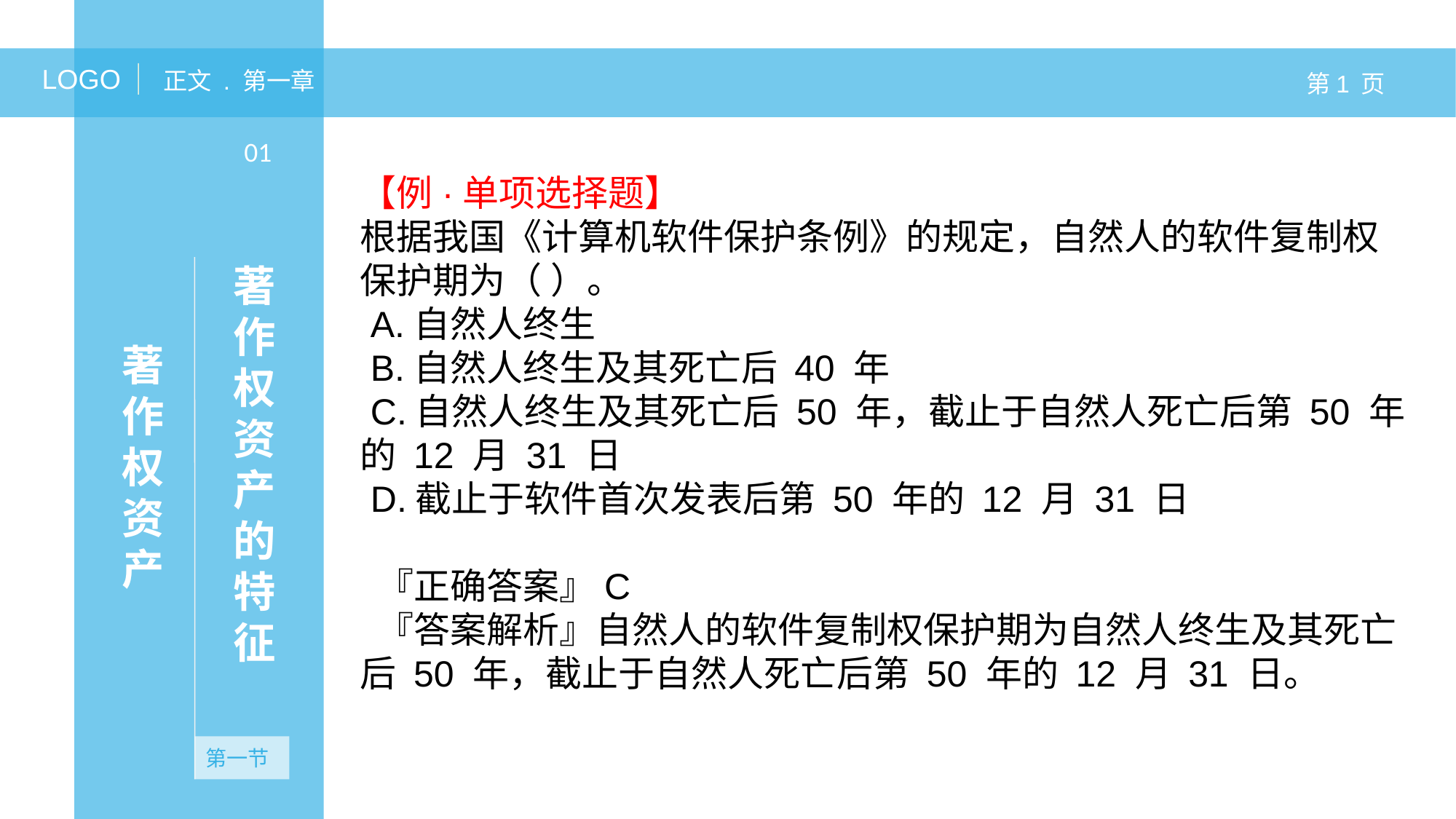

LOGO
正文 . 第一章

第1 页
01
【例·单项选择题】
根据我国《计算机软件保护条例》的规定，自然人的软件复制权保护期为（ ）。
 A.自然人终生
 B.自然人终生及其死亡后 40 年
 C.自然人终生及其死亡后 50 年，截止于自然人死亡后第 50 年的 12 月 31 日
 D.截止于软件首次发表后第 50 年的 12 月 31 日

 『正确答案』C
 『答案解析』自然人的软件复制权保护期为自然人终生及其死亡后 50 年，截止于自然人死亡后第 50 年的 12 月 31 日。
著作权资产的特征

著作权资产

第一节